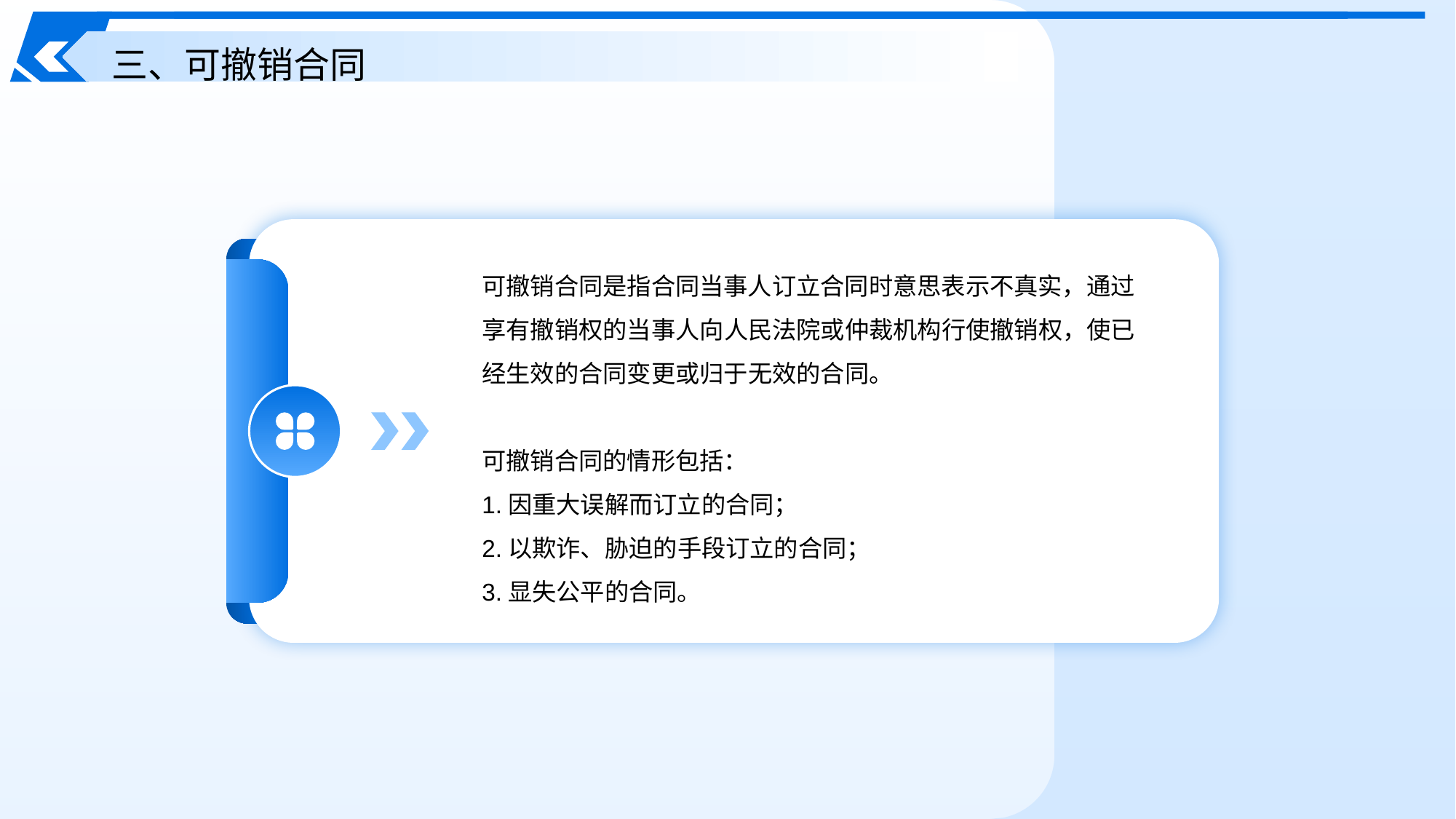

三、可撤销合同

可撤销合同是指合同当事人订立合同时意思表示不真实，通过享有撤销权的当事人向人民法院或仲裁机构行使撤销权，使已经生效的合同变更或归于无效的合同。

可撤销合同的情形包括：
1.因重大误解而订立的合同；
2.以欺诈、胁迫的手段订立的合同；
3.显失公平的合同。